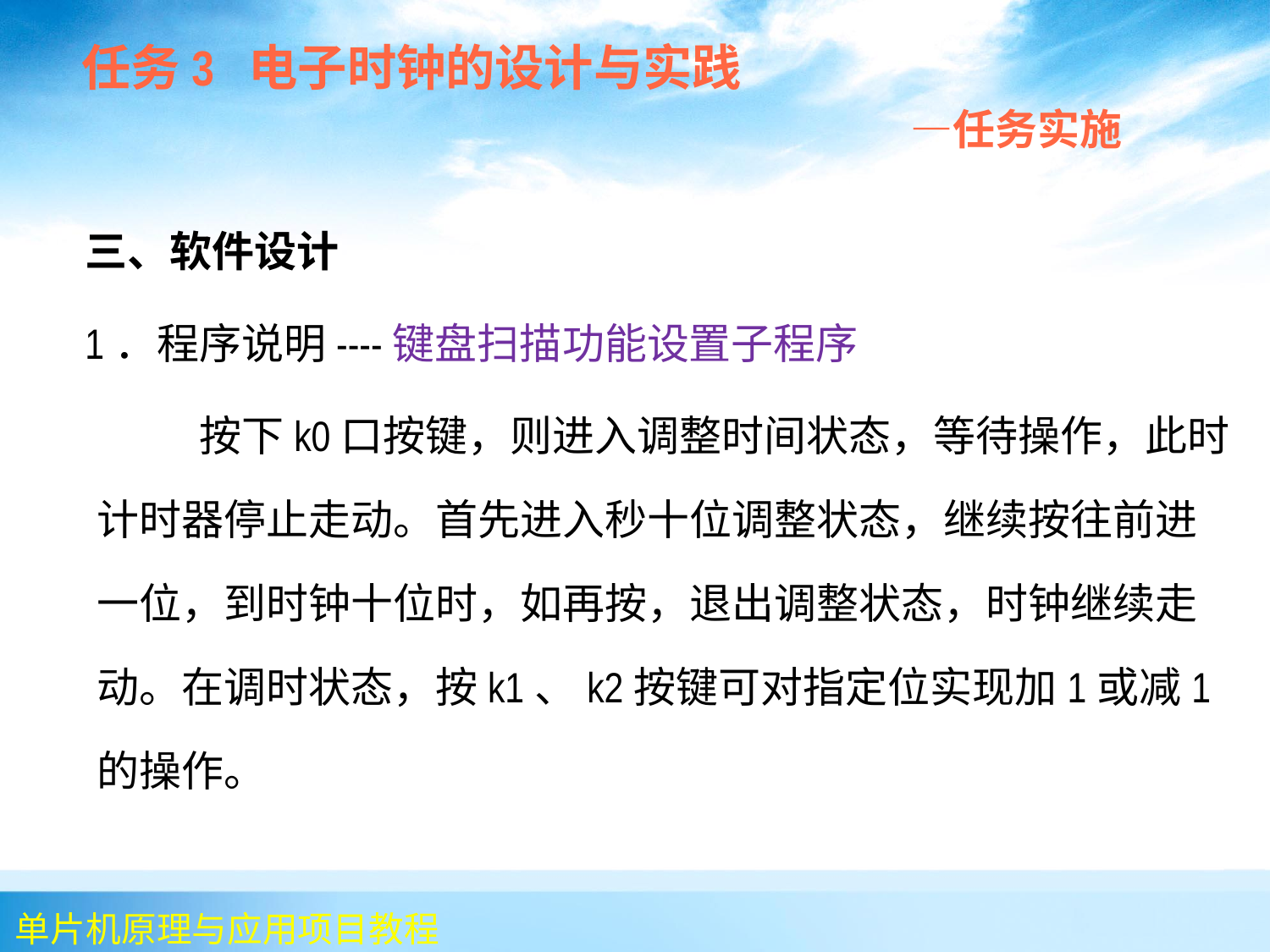

任务3  电子时钟的设计与实践
                                                                              —任务实施
  三、软件设计
   1．程序说明----键盘扫描功能设置子程序
              按下k0口按键，则进入调整时间状态，等待操作，此时计时器停止走动。首先进入秒十位调整状态，继续按往前进一位，到时钟十位时，如再按，退出调整状态，时钟继续走动。在调时状态，按k1、k2按键可对指定位实现加1或减1的操作。